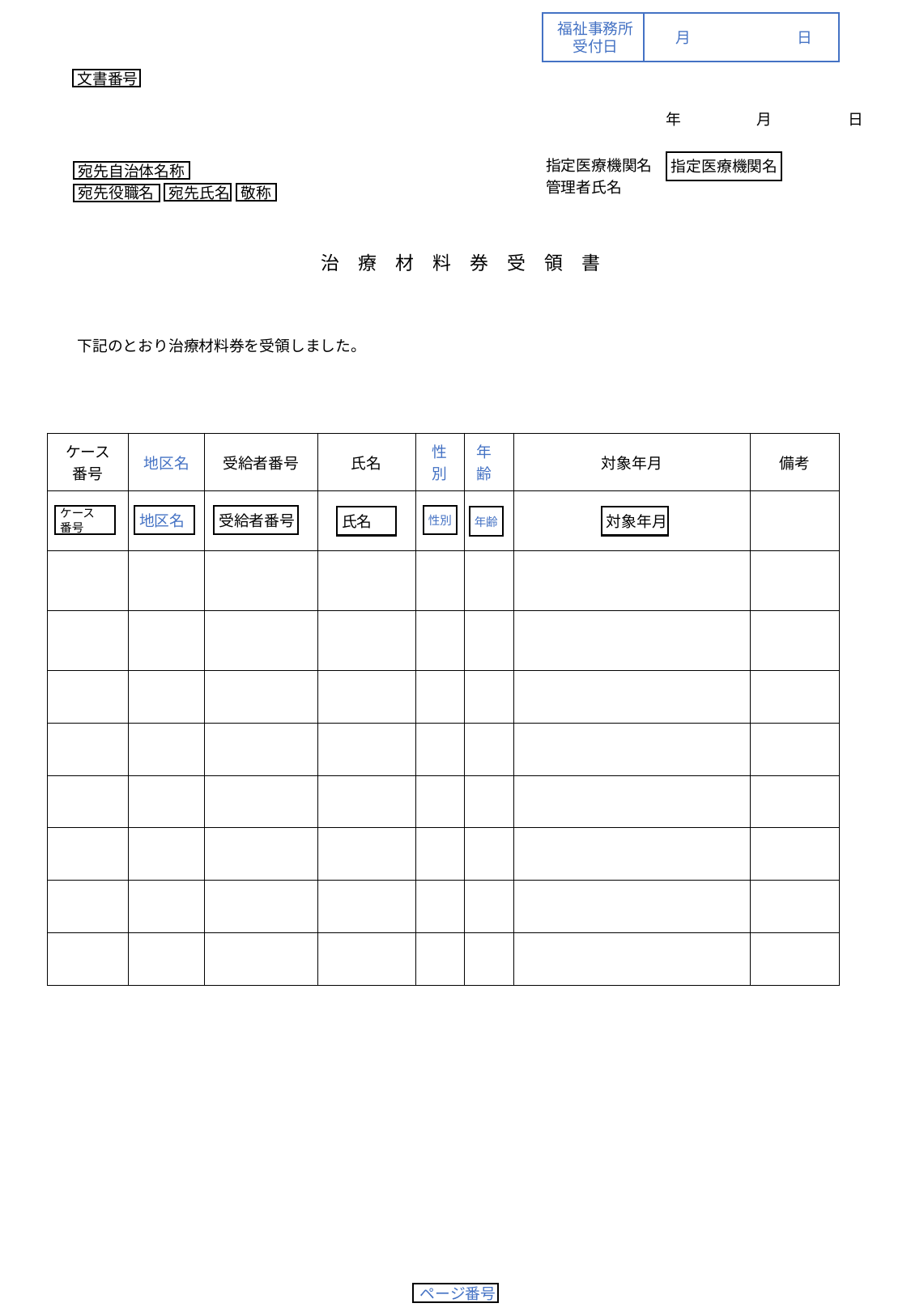

福祉事務所
受付日
月	日
文書番号
年　　　　　月　　　　　日
指定医療機関名
指定医療機関名
宛先自治体名称
敬称
宛先氏名
宛先役職名
管理者氏名
治　療　材　料　券　受　領　書
下記のとおり治療材料券を受領しました。
| ケース番号 | 地区名 | 受給者番号 | 氏名 | 性別 | 年齢 | 対象年月 | 備考 |
| --- | --- | --- | --- | --- | --- | --- | --- |
|  |  |  |  |  |  |  |  |
|  |  |  |  |  |  |  |  |
|  |  |  |  |  |  |  |  |
|  |  |  |  |  |  |  |  |
|  |  |  |  |  |  |  |  |
|  |  |  |  |  |  |  |  |
|  |  |  |  |  |  |  |  |
|  |  |  |  |  |  |  |  |
|  |  |  |  |  |  |  |  |
ケース
番号
地区名
受給者番号
性別
氏名
対象年月
年齢
ページ番号